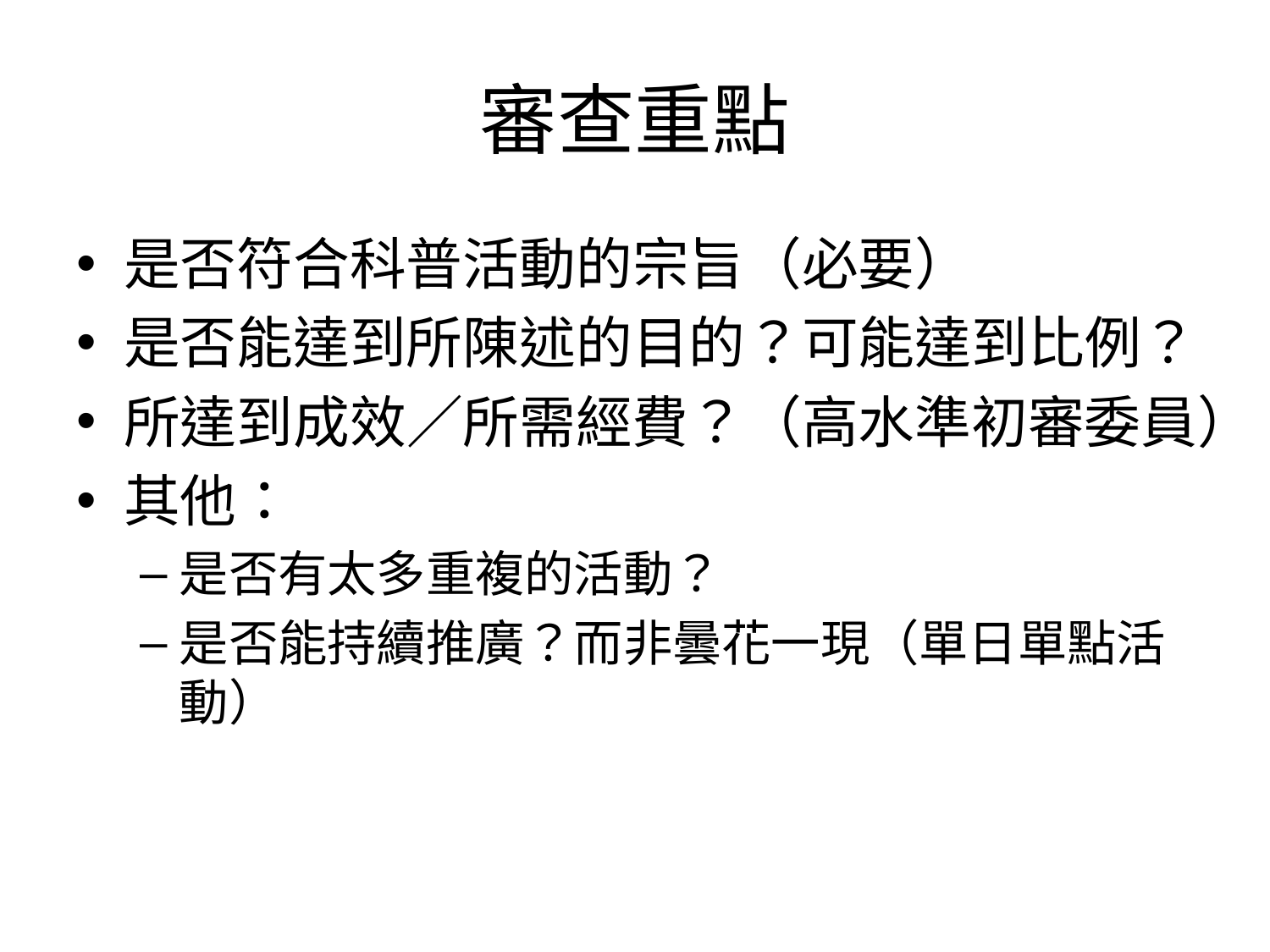

# 審查重點
是否符合科普活動的宗旨（必要）
是否能達到所陳述的目的？可能達到比例？
所達到成效／所需經費？（高水準初審委員）
其他：
是否有太多重複的活動？
是否能持續推廣？而非曇花一現（單日單點活動）